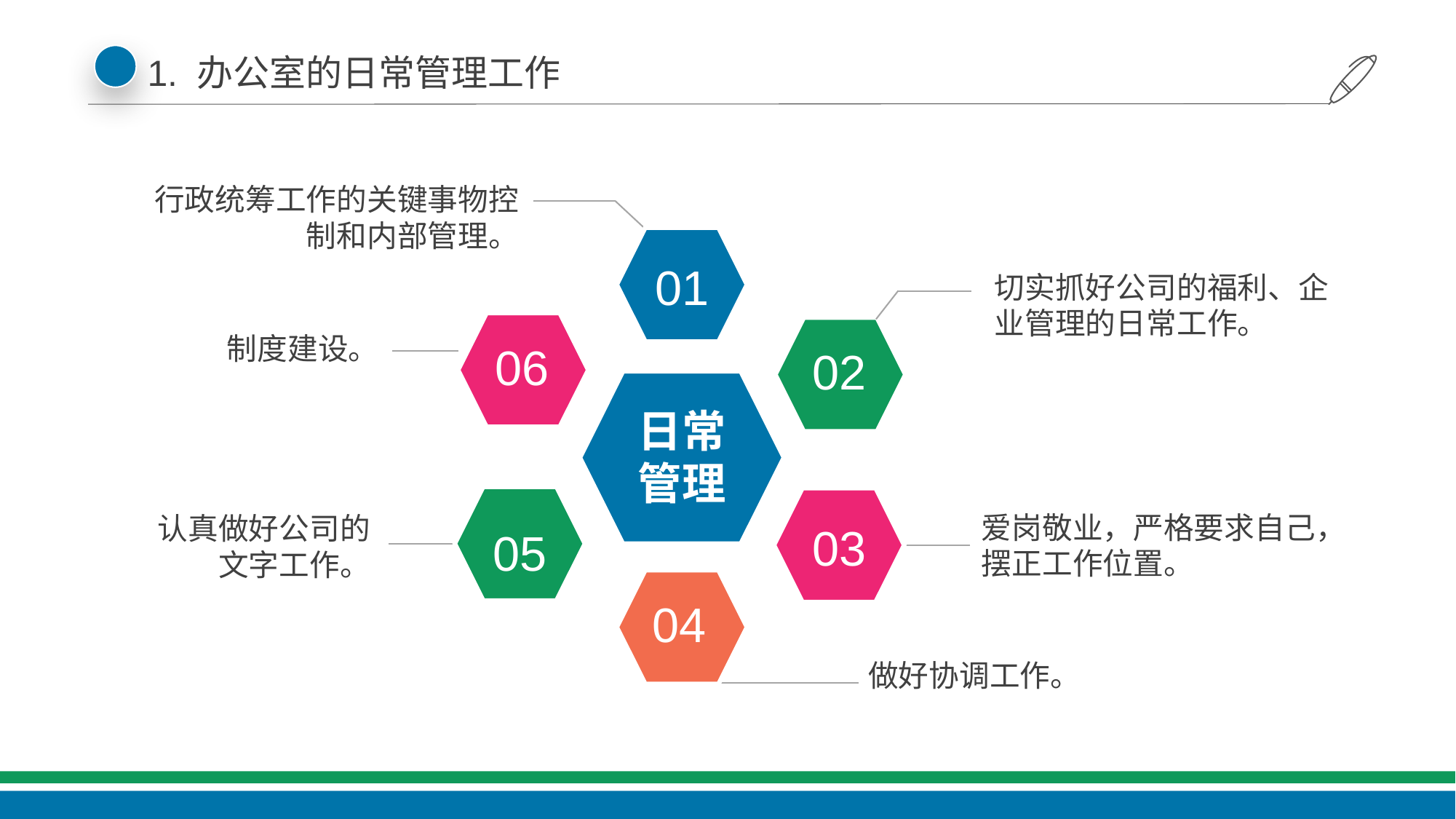

1. 办公室的日常管理工作

行政统筹工作的关键事物控制和内部管理。

01
切实抓好公司的福利、企
业管理的日常工作。

06

02
制度建设。

日常管理

05

03
爱岗敬业，严格要求自己，摆正工作位置。
认真做好公司的文字工作。

04
做好协调工作。